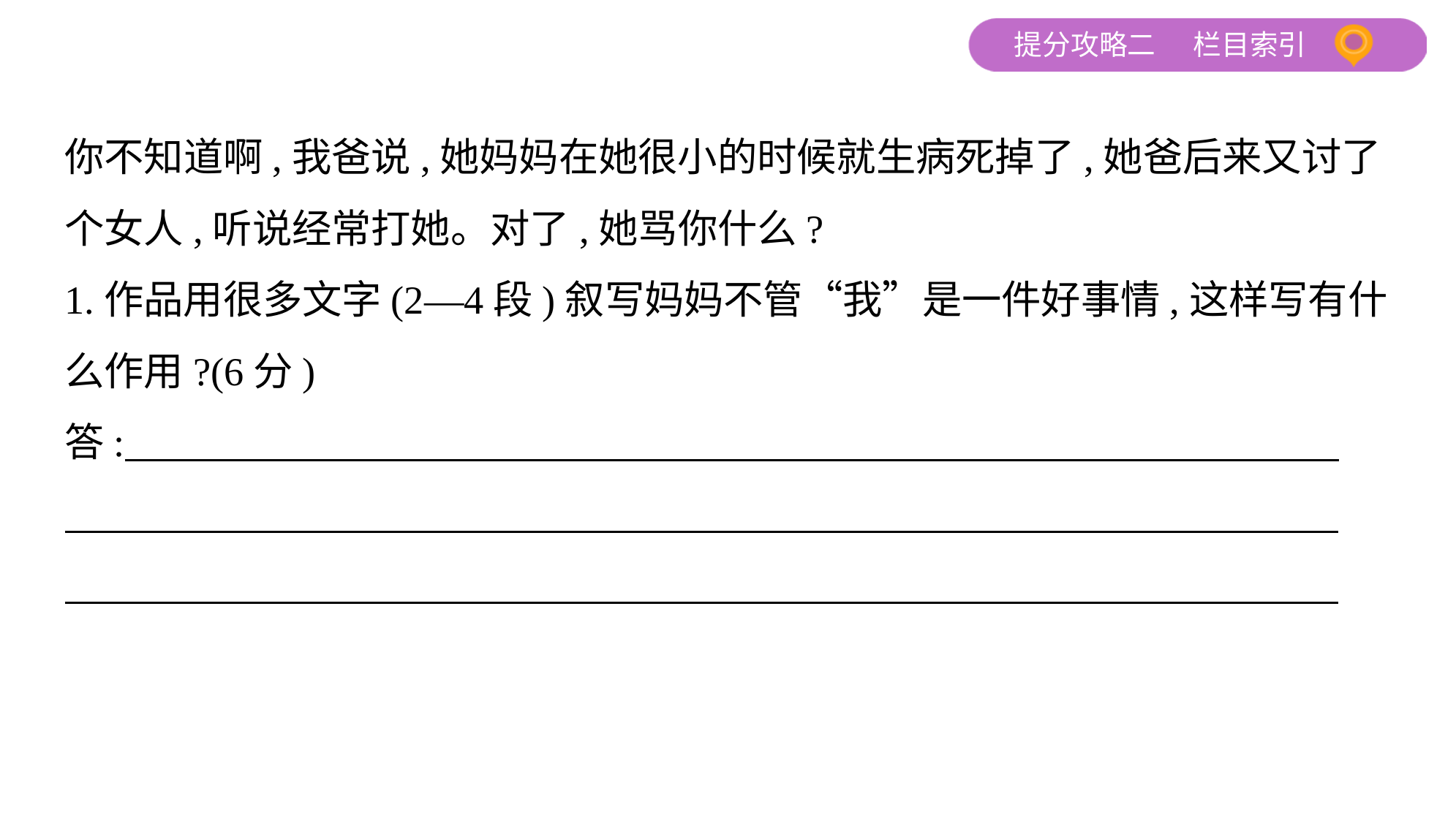

你不知道啊,我爸说,她妈妈在她很小的时候就生病死掉了,她爸后来又讨了
个女人,听说经常打她。对了,她骂你什么?
1.作品用很多文字(2—4段)叙写妈妈不管“我”是一件好事情,这样写有什
么作用?(6分)
答: